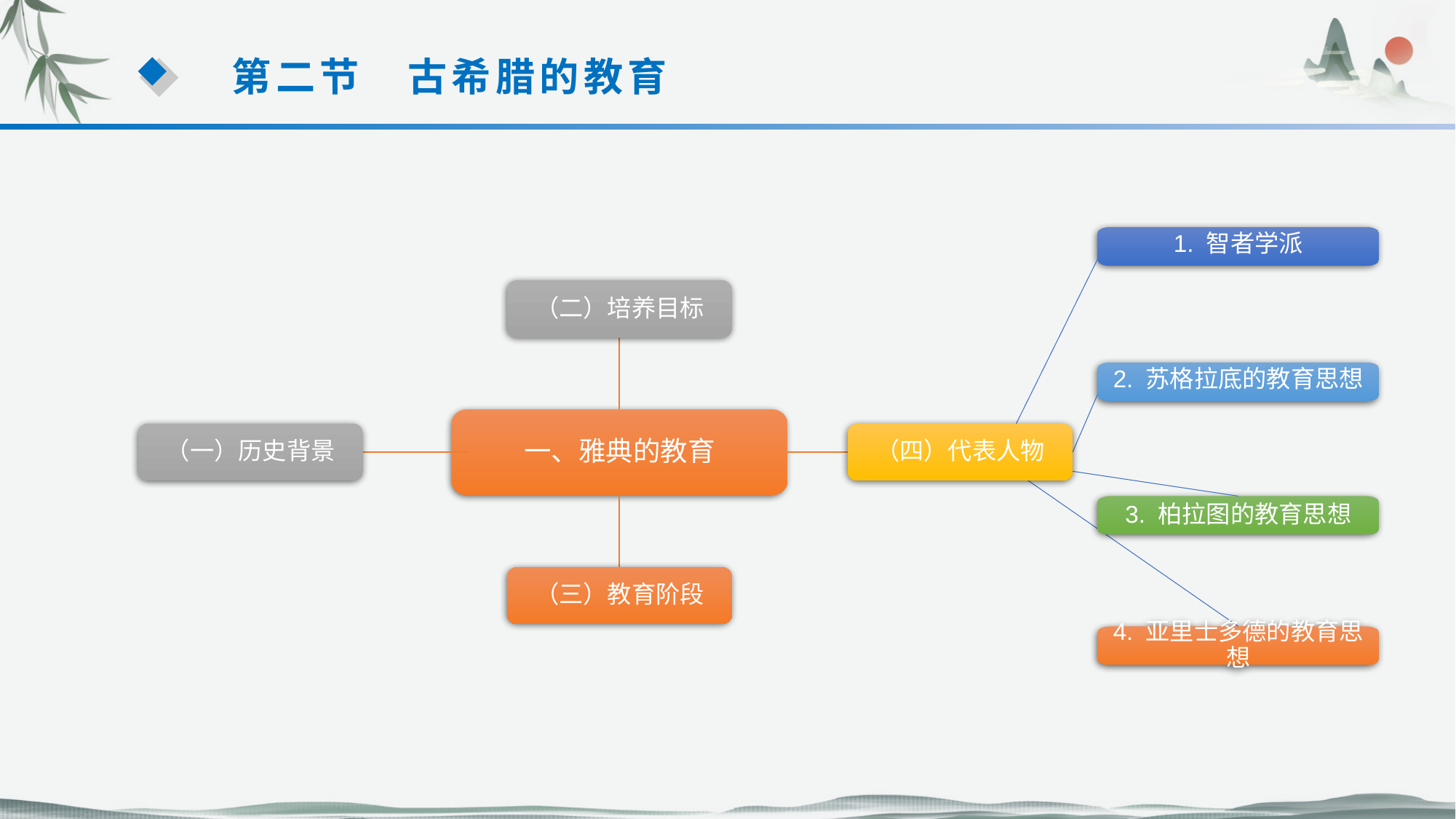

第二节　古希腊的教育

1. 智者学派

（二）培养目标

2. 苏格拉底的教育思想
一、雅典的教育
（一）历史背景

（四）代表人物

3. 柏拉图的教育思想
4. 亚里士多德的教育思想

（三）教育阶段